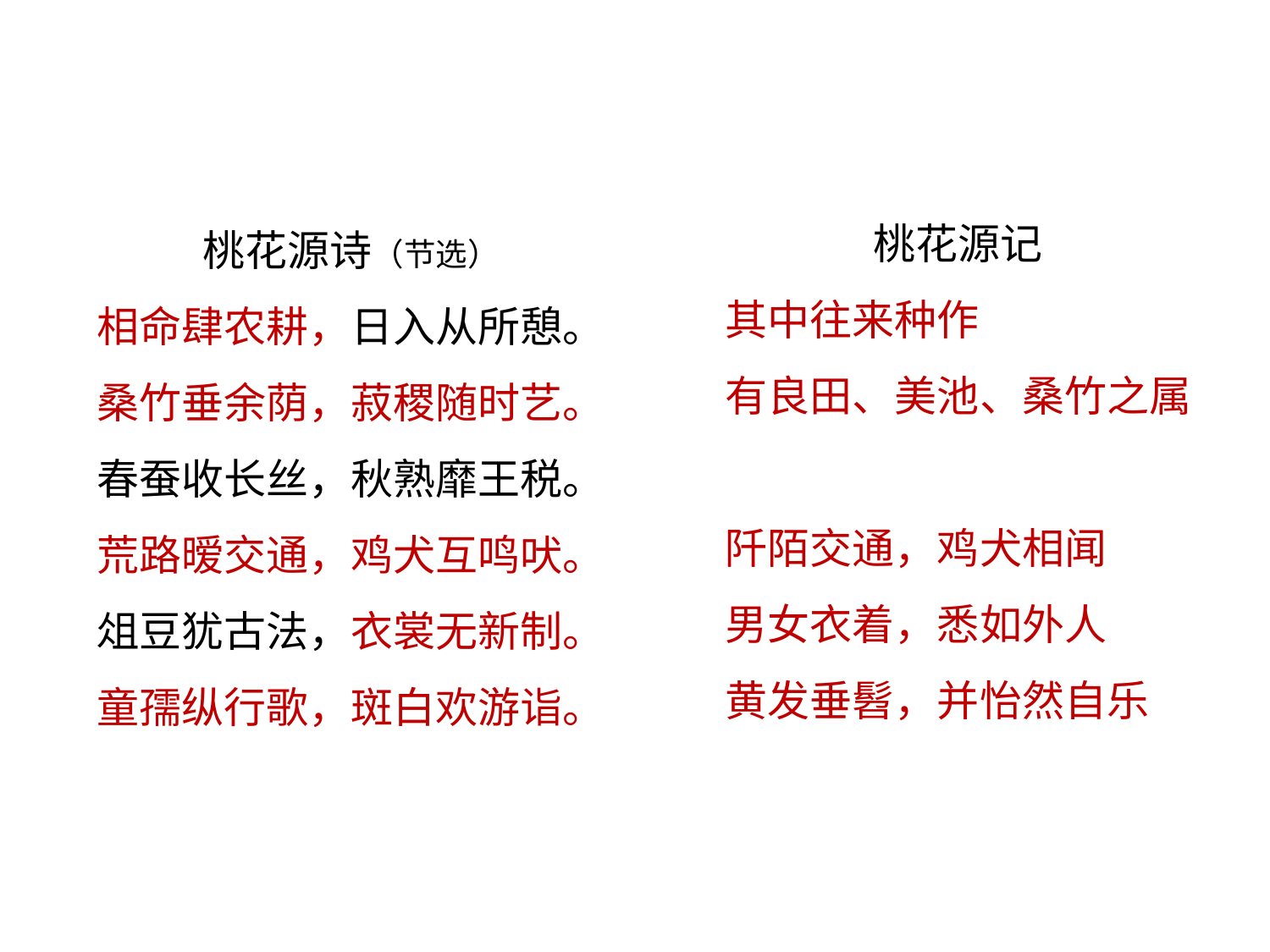

桃花源记
    其中往来种作
    有良田、美池、桑竹之属

    阡陌交通，鸡犬相闻
    男女衣着，悉如外人
    黄发垂髫，并怡然自乐
桃花源诗（节选）
相命肆农耕，日入从所憩。
桑竹垂余荫，菽稷随时艺。
春蚕收长丝，秋熟靡王税。
荒路暧交通，鸡犬互鸣吠。
俎豆犹古法，衣裳无新制。
童孺纵行歌，斑白欢游诣。